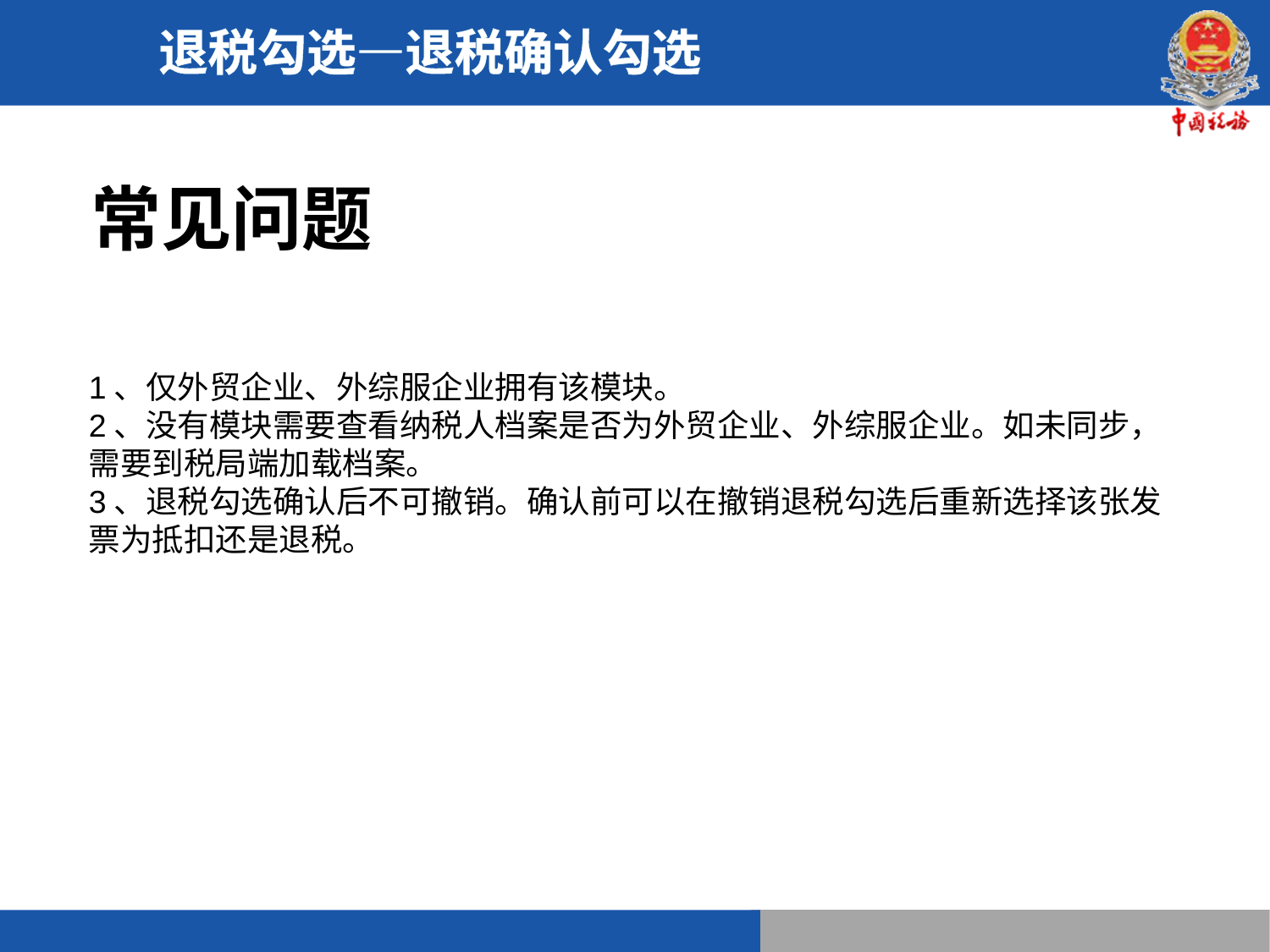

退税勾选—退税确认勾选
常见问题

1、仅外贸企业、外综服企业拥有该模块。
2、没有模块需要查看纳税人档案是否为外贸企业、外综服企业。如未同步，需要到税局端加载档案。
3、退税勾选确认后不可撤销。确认前可以在撤销退税勾选后重新选择该张发票为抵扣还是退税。

48